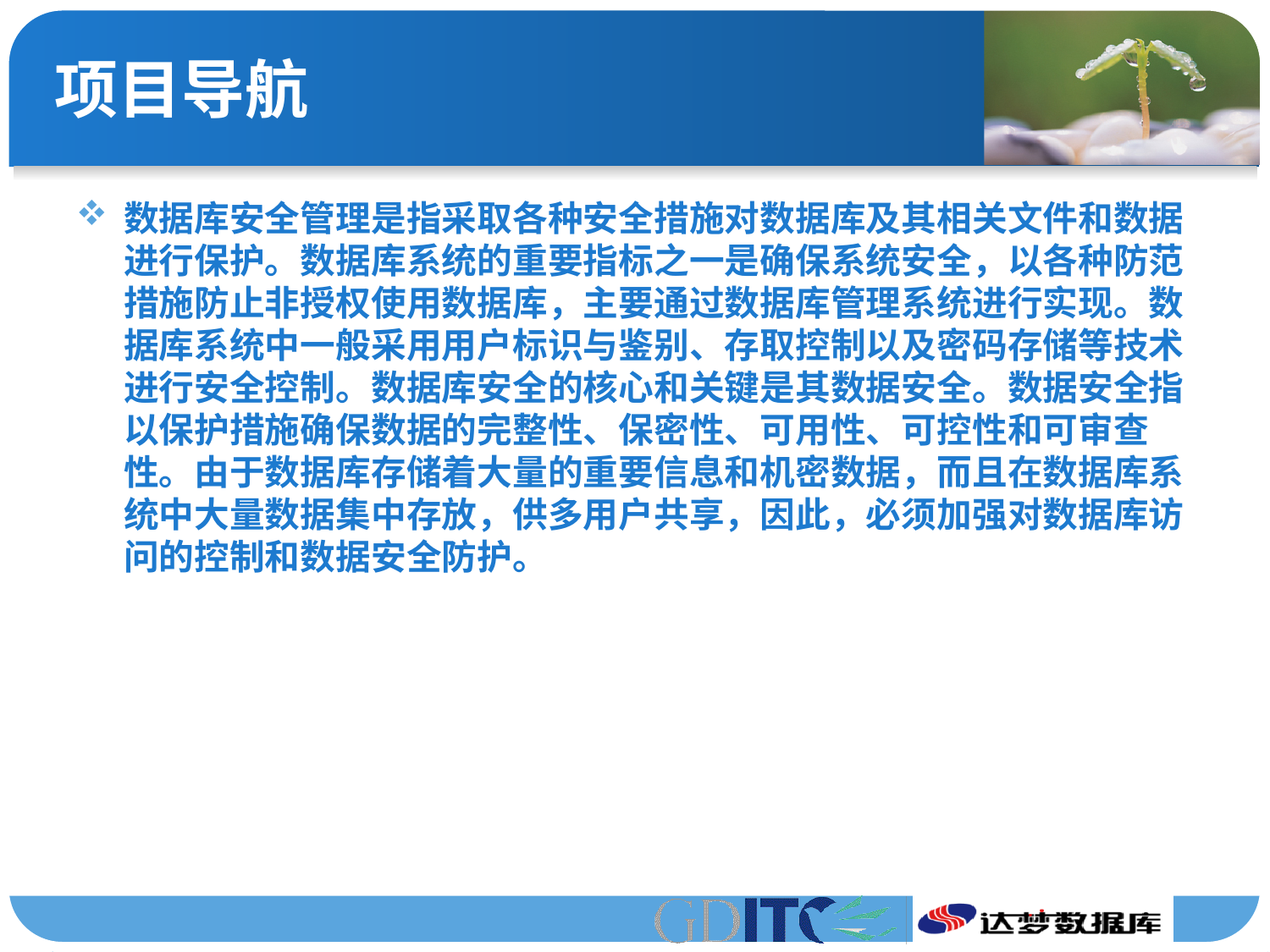

# 项目导航
数据库安全管理是指采取各种安全措施对数据库及其相关文件和数据进行保护。数据库系统的重要指标之一是确保系统安全，以各种防范措施防止非授权使用数据库，主要通过数据库管理系统进行实现。数据库系统中一般采用用户标识与鉴别、存取控制以及密码存储等技术进行安全控制。数据库安全的核心和关键是其数据安全。数据安全指以保护措施确保数据的完整性、保密性、可用性、可控性和可审查性。由于数据库存储着大量的重要信息和机密数据，而且在数据库系统中大量数据集中存放，供多用户共享，因此，必须加强对数据库访问的控制和数据安全防护。